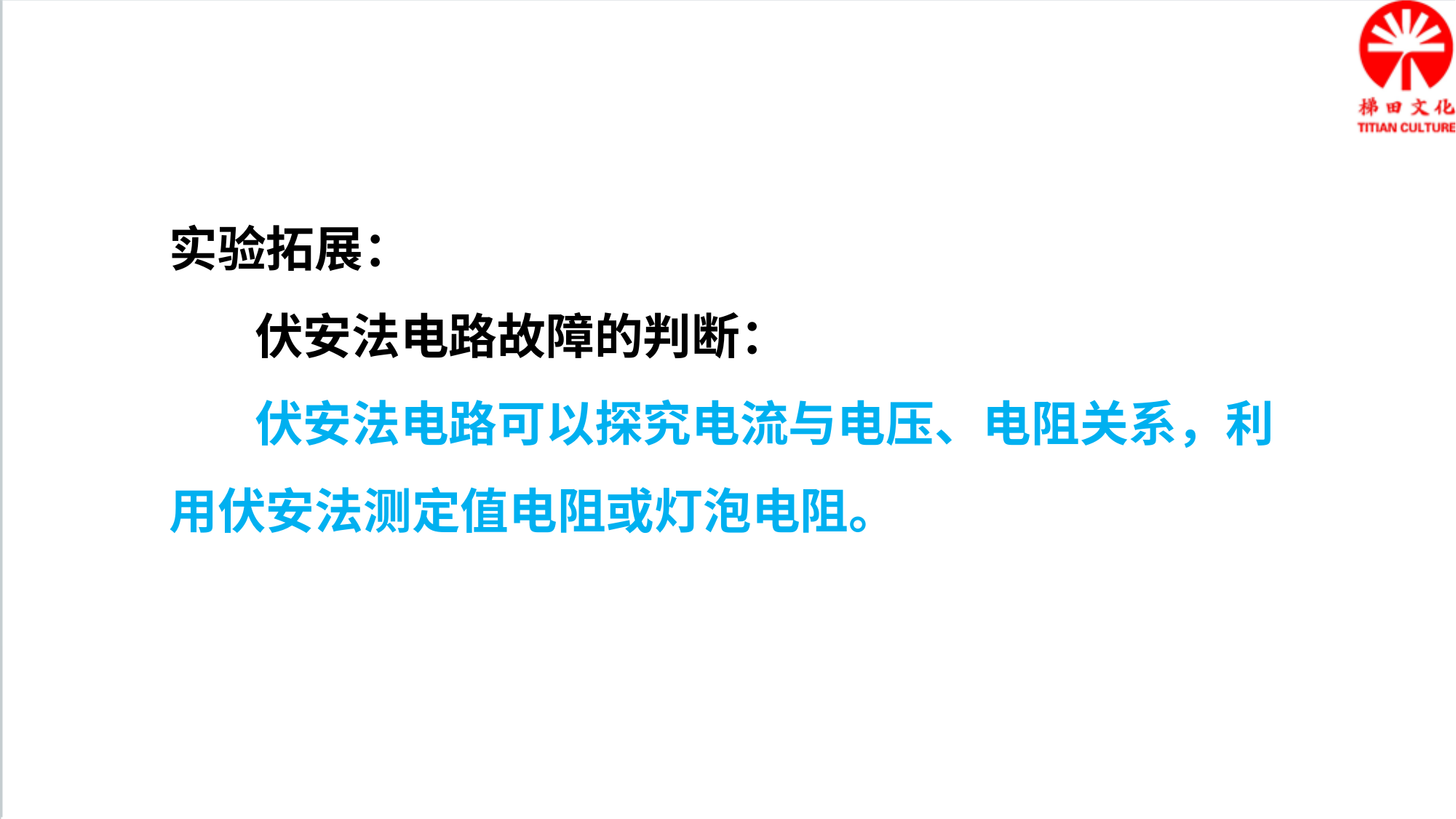

实验拓展：
伏安法电路故障的判断：
伏安法电路可以探究电流与电压、电阻关系，利用伏安法测定值电阻或灯泡电阻。